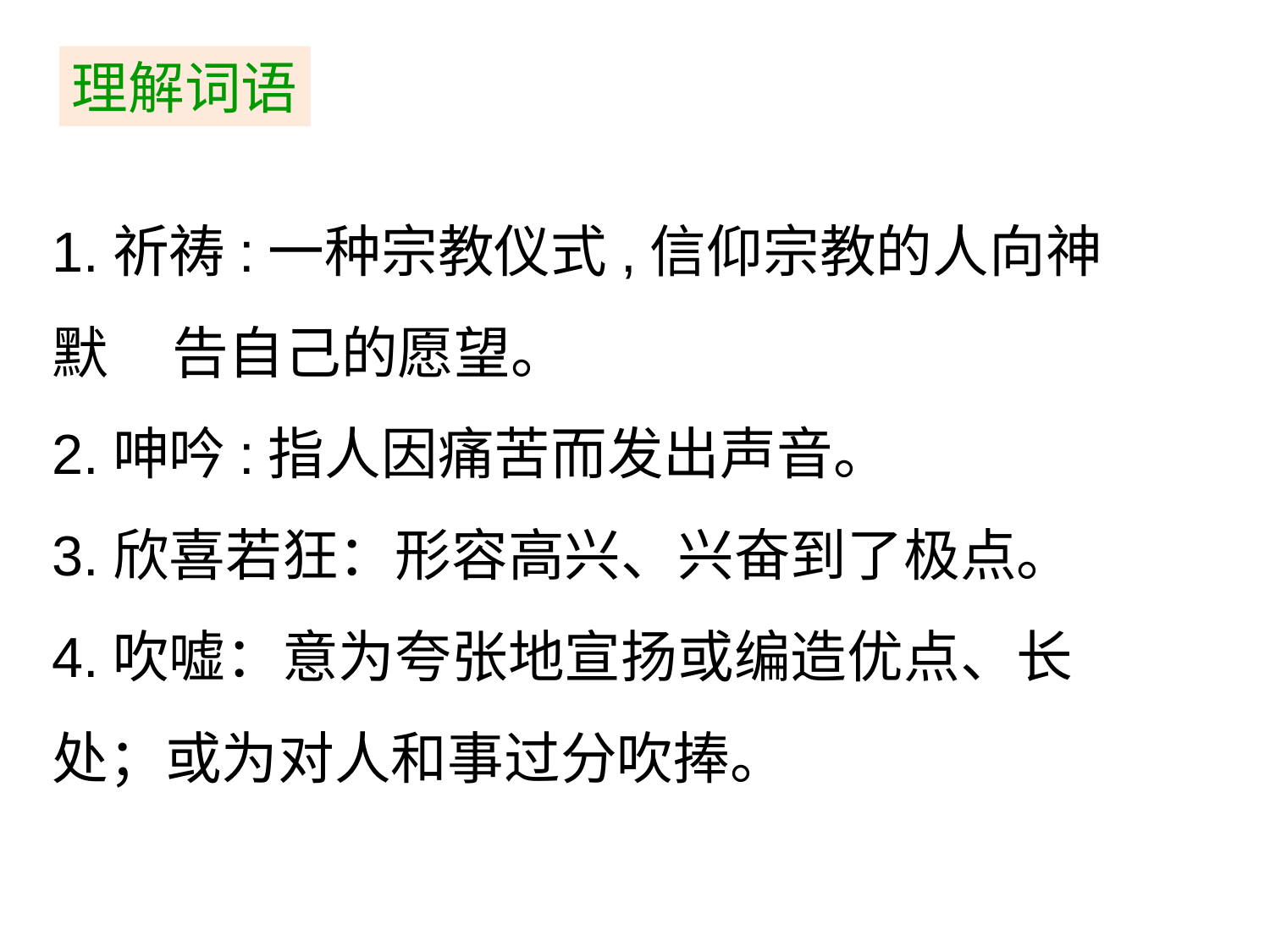

理解词语
1.祈祷:一种宗教仪式,信仰宗教的人向神默     告自己的愿望。
2.呻吟:指人因痛苦而发出声音。
3.欣喜若狂：形容高兴、兴奋到了极点。
4.吹嘘：意为夸张地宣扬或编造优点、长处；或为对人和事过分吹捧。